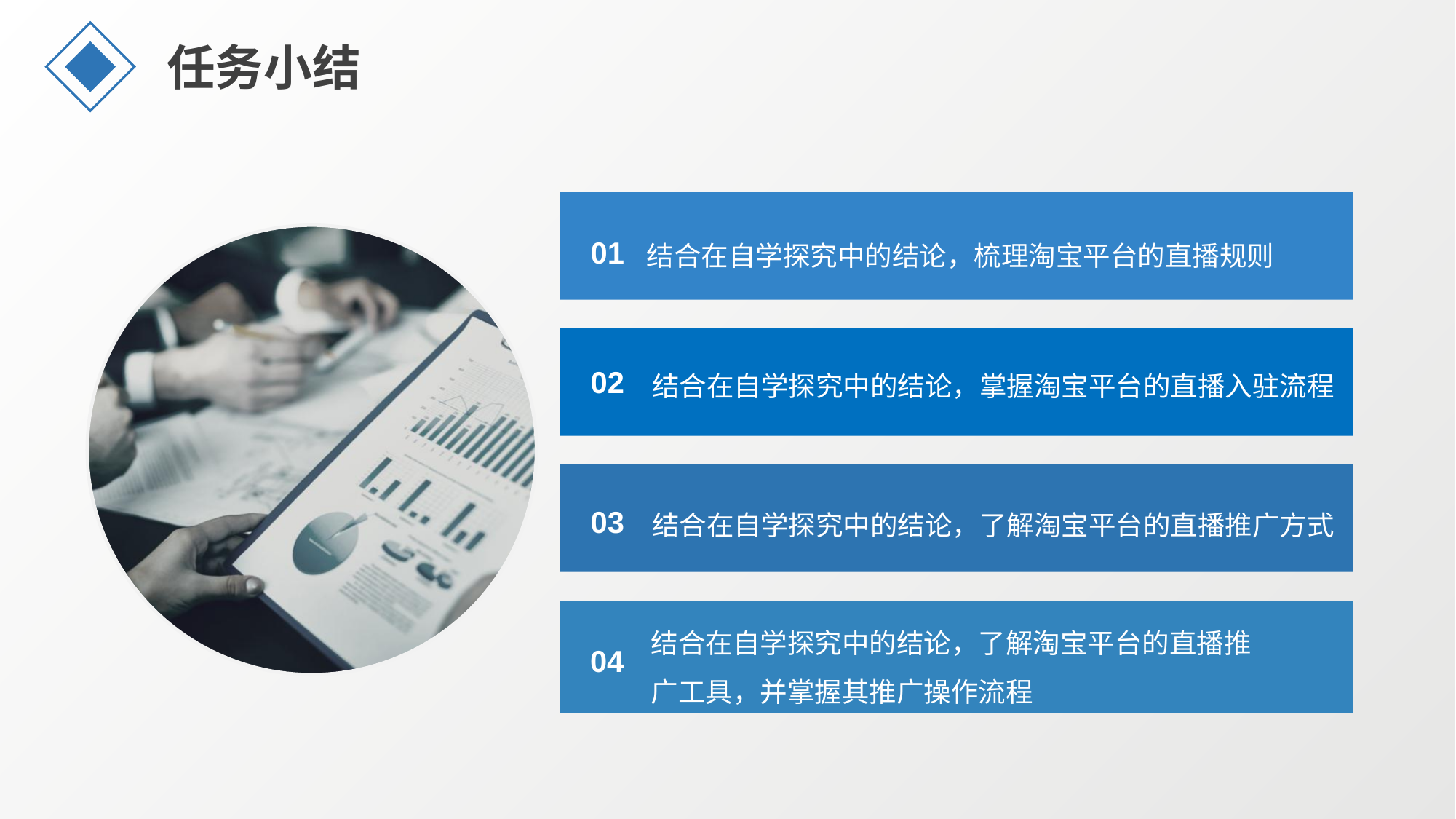

任务小结

结合在自学探究中的结论，梳理淘宝平台的直播规则
01

结合在自学探究中的结论，掌握淘宝平台的直播入驻流程
02

结合在自学探究中的结论，了解淘宝平台的直播推广方式
03

结合在自学探究中的结论，了解淘宝平台的直播推广工具，并掌握其推广操作流程
04